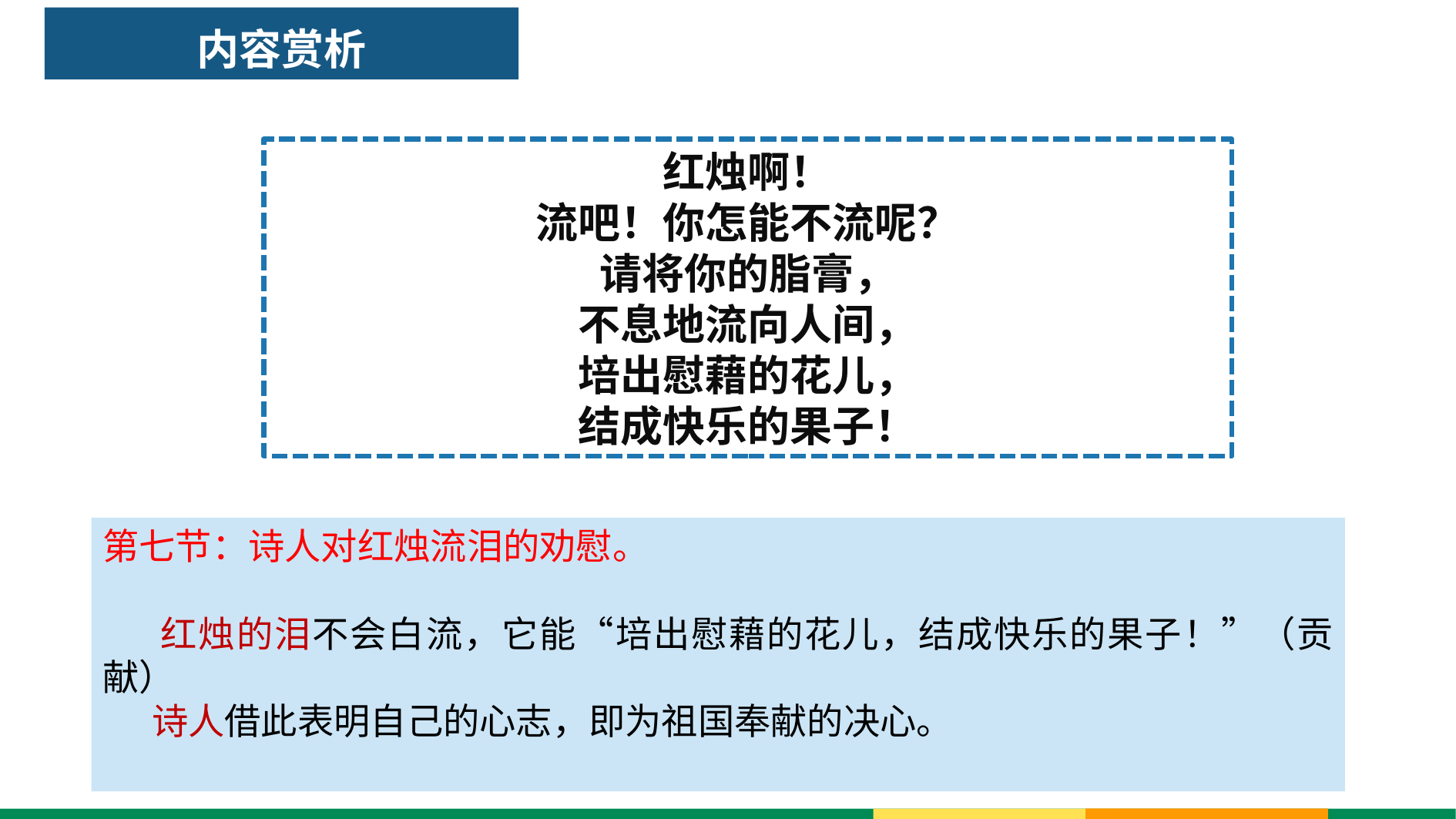

# 内容赏析
红烛啊！
流吧！你怎能不流呢？
请将你的脂膏，
不息地流向人间，
培出慰藉的花儿，
结成快乐的果子！
第七节：诗人对红烛流泪的劝慰。

     红烛的泪不会白流，它能“培出慰藉的花儿，结成快乐的果子！”（贡献）
     诗人借此表明自己的心志，即为祖国奉献的决心。